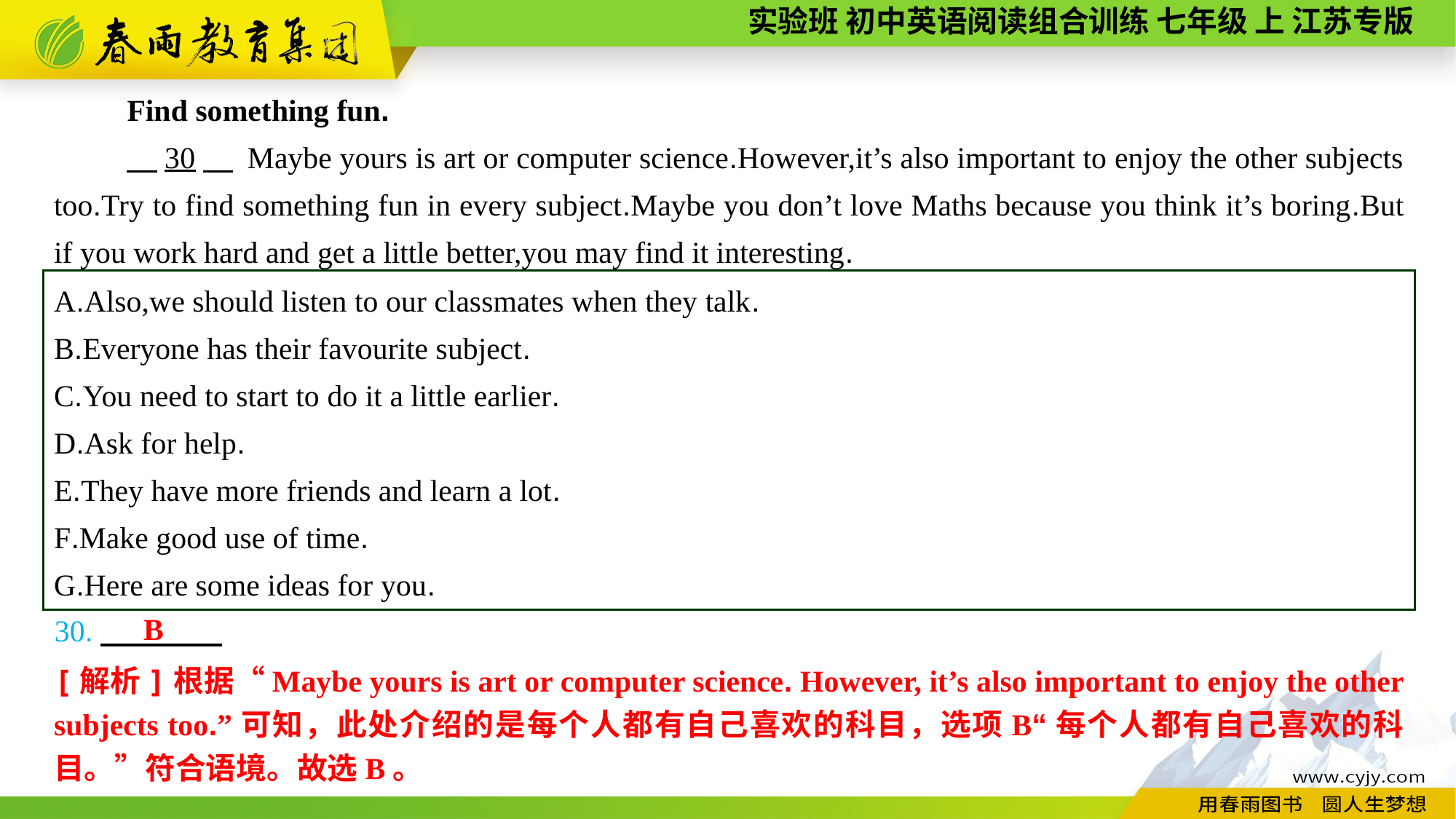

Find something fun.
　30　 Maybe yours is art or computer science.However,it’s also important to enjoy the other subjects too.Try to find something fun in every subject.Maybe you don’t love Maths because you think it’s boring.But if you work hard and get a little better,you may find it interesting.
A.Also,we should listen to our classmates when they talk.
B.Everyone has their favourite subject.
C.You need to start to do it a little earlier.
D.Ask for help.
E.They have more friends and learn a lot.
F.Make good use of time.
G.Here are some ideas for you.

B
30.
[解析]根据“Maybe yours is art or computer science. However, it’s also important to enjoy the other subjects too.”可知，此处介绍的是每个人都有自己喜欢的科目，选项B“每个人都有自己喜欢的科目。”符合语境。故选B。